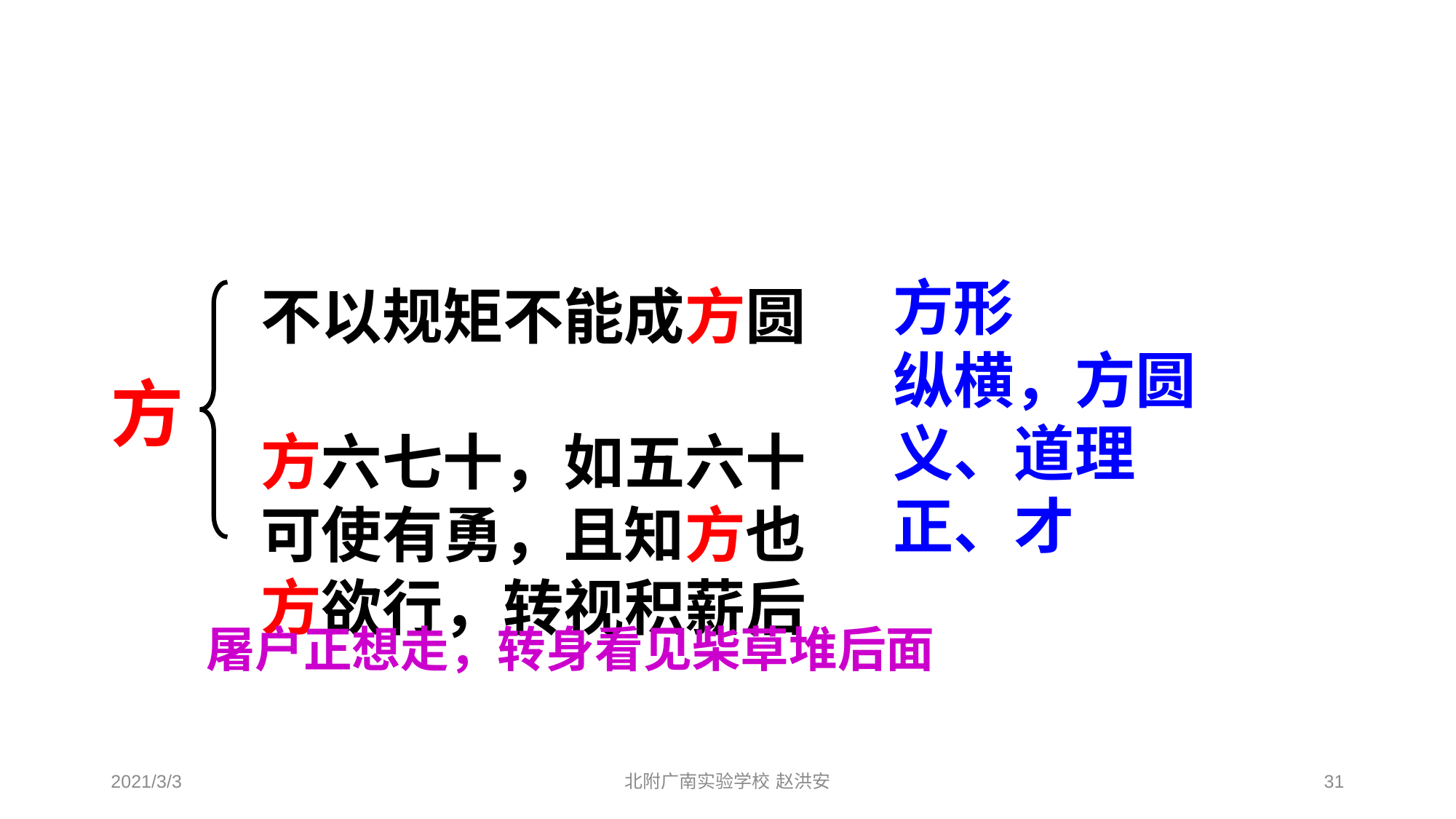

方形
纵横，方圆
义、道理
正、才
不以规矩不能成方圆
方六七十，如五六十
可使有勇，且知方也
方欲行，转视积薪后

方
屠户正想走，转身看见柴草堆后面
2021/3/3
北附广南实验学校 赵洪安
31